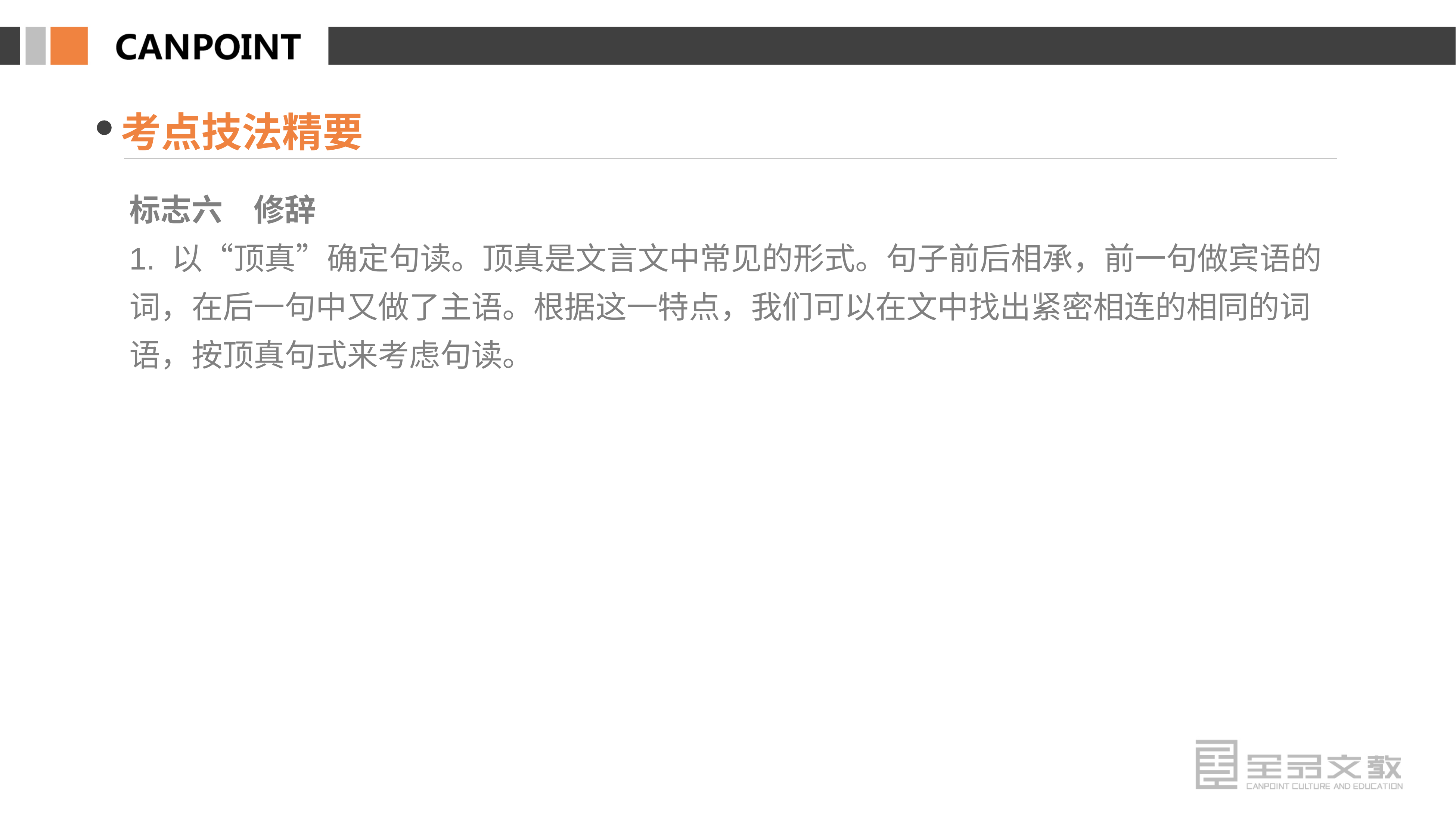

考点技法精要

标志六　修辞
1. 以“顶真”确定句读。顶真是文言文中常见的形式。句子前后相承，前一句做宾语的词，在后一句中又做了主语。根据这一特点，我们可以在文中找出紧密相连的相同的词语，按顶真句式来考虑句读。